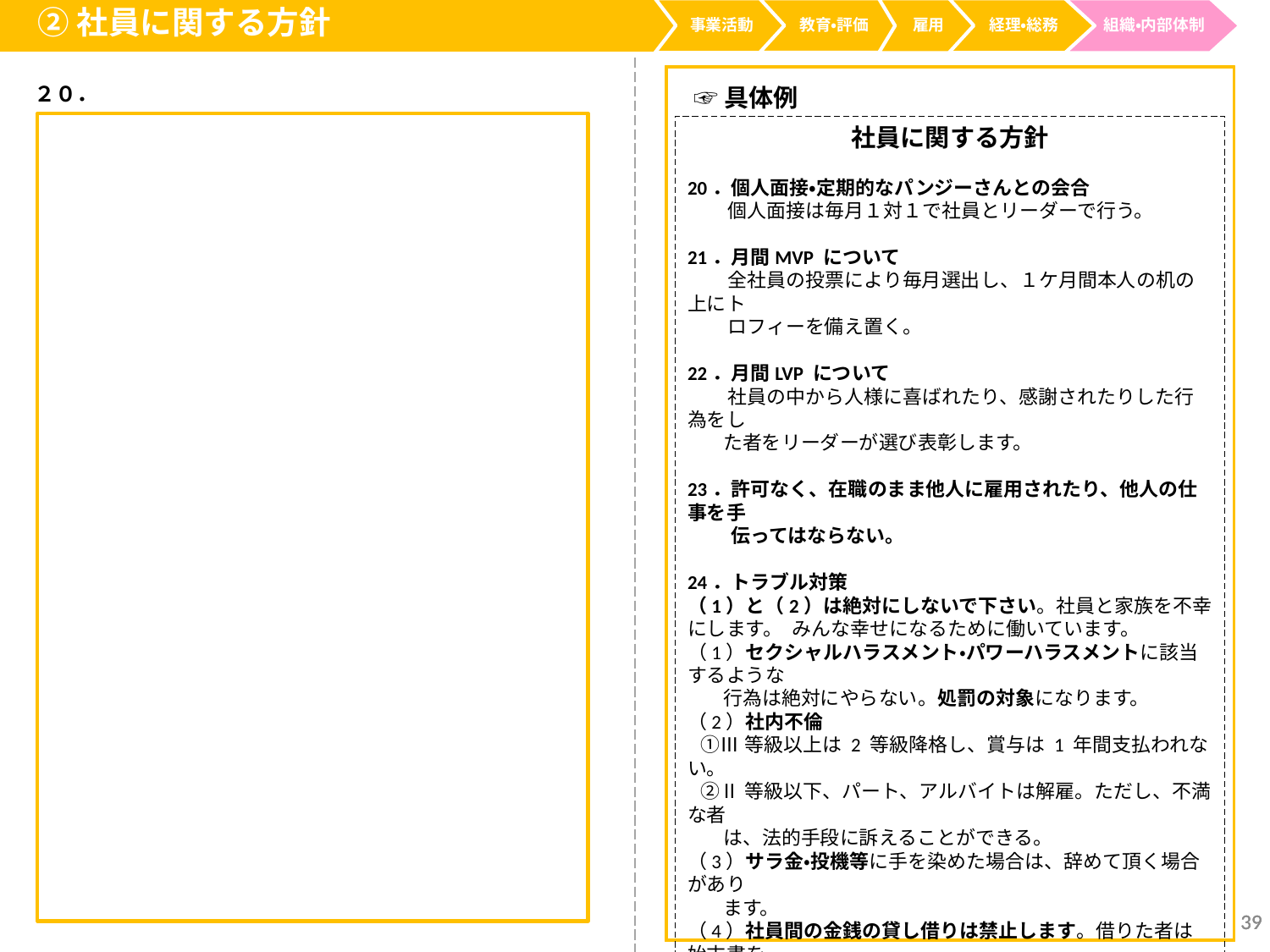

②社員に関する方針
事業活動
経理・総務
教育・評価
雇用
組織・内部体制

２０．
☞具体例

社員に関する方針

20．個人面接・定期的なパンジーさんとの会合
        個人面接は毎月１対１で社員とリーダーで行う。

21．月間MVP について
        全社員の投票により毎月選出し、１ケ月間本人の机の上にト
        ロフィーを備え置く。

22．月間LVP について
        社員の中から人様に喜ばれたり、感謝されたりした行為をし
       た者をリーダーが選び表彰します。

23．許可なく、在職のまま他人に雇用されたり、他人の仕事を手
　　 伝ってはならない。

24．トラブル対策
（1）と（2）は絶対にしないで下さい。社員と家族を不幸にします。  みんな幸せになるために働いています。
（1）セクシャルハラスメント・パワーハラスメントに該当するような
       行為は絶対にやらない。処罰の対象になります。
（2）社内不倫
   ①Ⅲ等級以上は 2 等級降格し、賞与は 1 年間支払われない。
   ②Ⅱ等級以下、パート、アルバイトは解雇。ただし、不満な者
       は、法的手段に訴えることができる。
（3）サラ金・投機等に手を染めた場合は、辞めて頂く場合があり
       ます。
（4）社員間の金銭の貸し借りは禁止します。借りた者は始末書を
       提出する。賞与の評価で減額します。お金に困った時は会社
      に言って下さい。給料の範囲内で貸します。
（5）困り事は、上司にも相談して下さい。同僚では、手におえな
       い場合があります。
（6）車を購入したら、対人保険を無制限にしましょう。
39
39
39